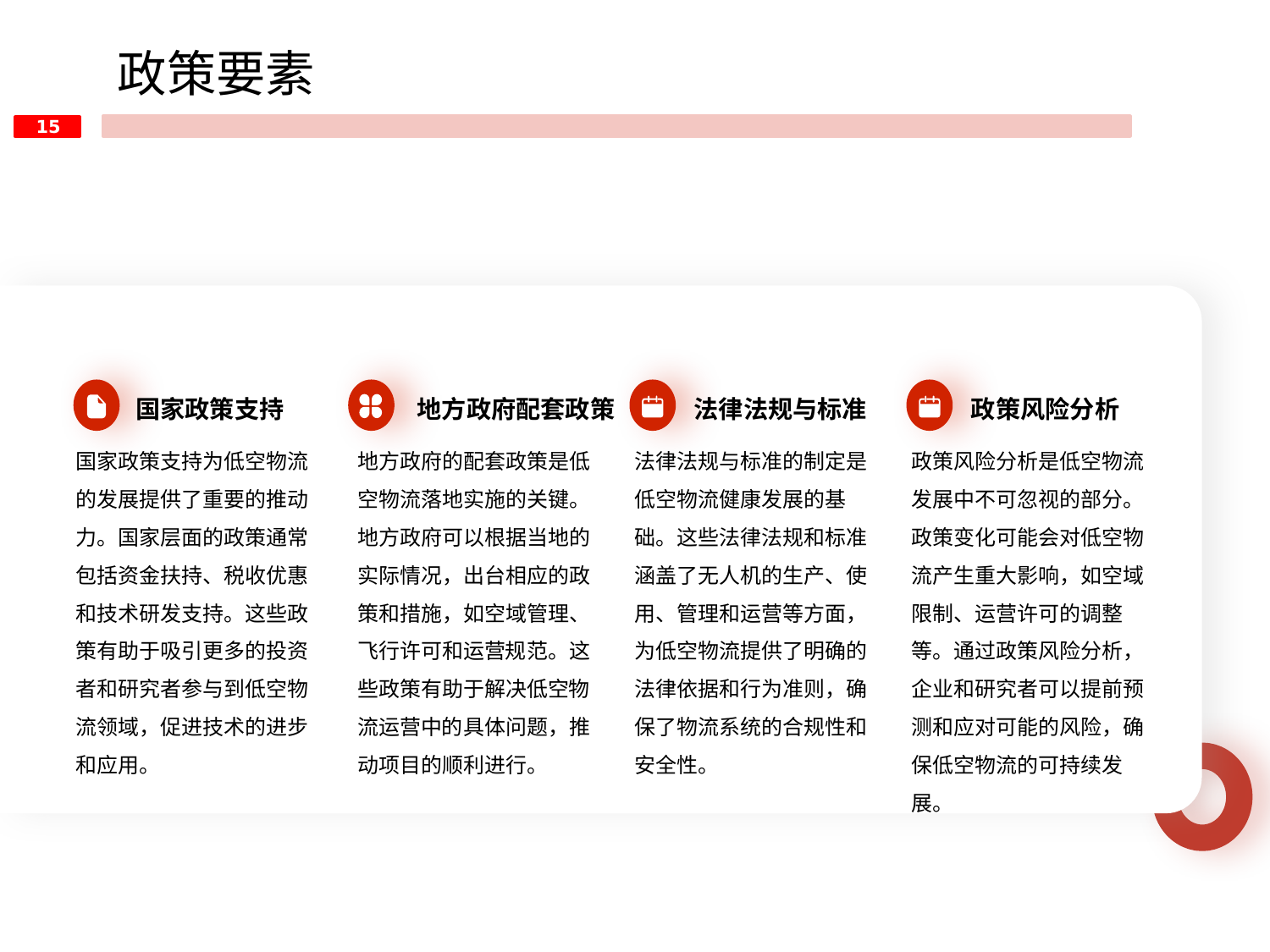

政策要素
15
国家政策支持
地方政府配套政策
法律法规与标准
政策风险分析

国家政策支持为低空物流的发展提供了重要的推动力。国家层面的政策通常包括资金扶持、税收优惠和技术研发支持。这些政策有助于吸引更多的投资者和研究者参与到低空物流领域，促进技术的进步和应用。
地方政府的配套政策是低空物流落地实施的关键。地方政府可以根据当地的实际情况，出台相应的政策和措施，如空域管理、飞行许可和运营规范。这些政策有助于解决低空物流运营中的具体问题，推动项目的顺利进行。
法律法规与标准的制定是低空物流健康发展的基础。这些法律法规和标准涵盖了无人机的生产、使用、管理和运营等方面，为低空物流提供了明确的法律依据和行为准则，确保了物流系统的合规性和安全性。
政策风险分析是低空物流发展中不可忽视的部分。政策变化可能会对低空物流产生重大影响，如空域限制、运营许可的调整等。通过政策风险分析，企业和研究者可以提前预测和应对可能的风险，确保低空物流的可持续发展。